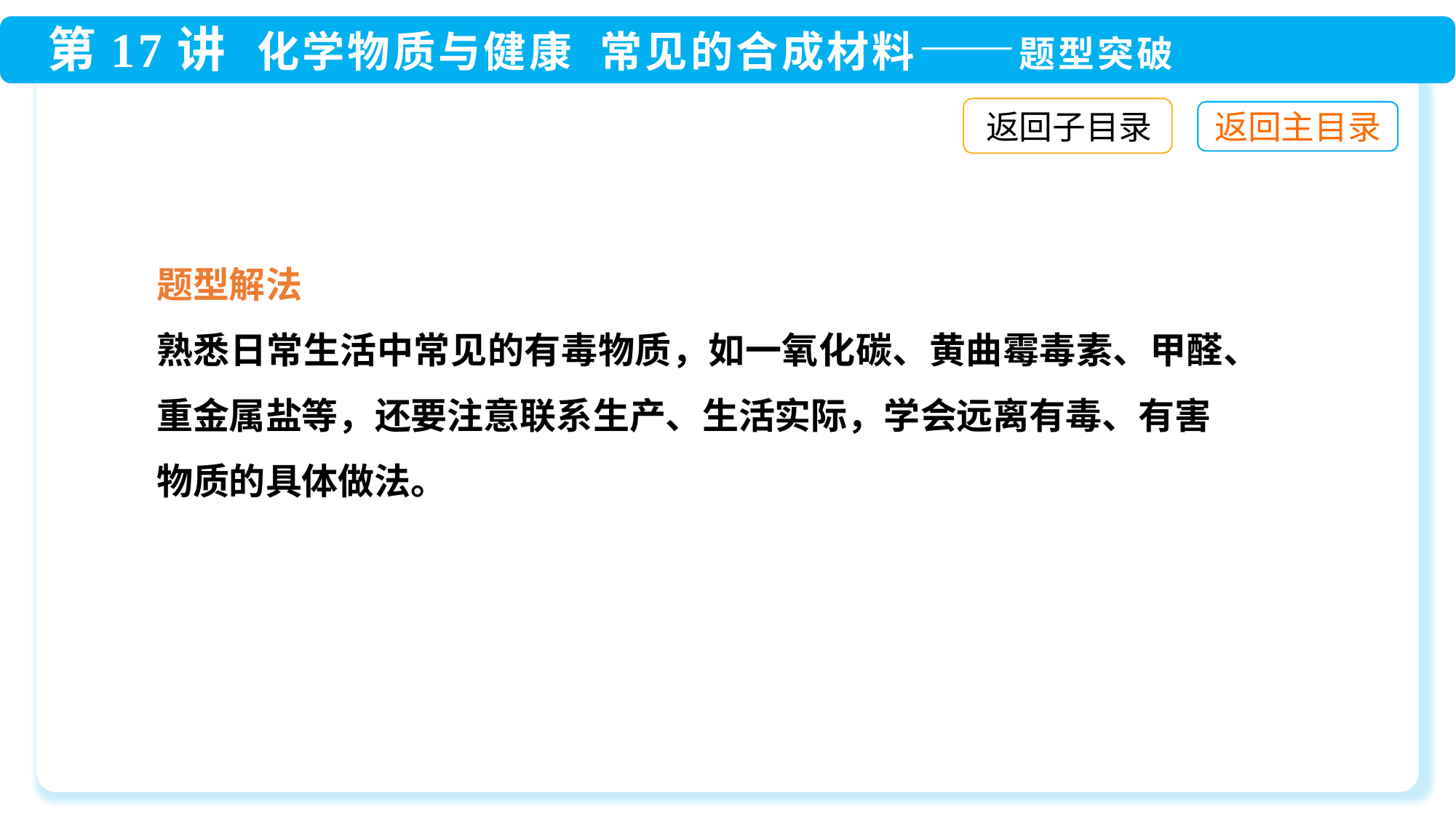

返回子目录
题型解法
熟悉日常生活中常见的有毒物质，如一氧化碳、黄曲霉毒素、甲醛、重金属盐等，还要注意联系生产、生活实际，学会远离有毒、有害
物质的具体做法。